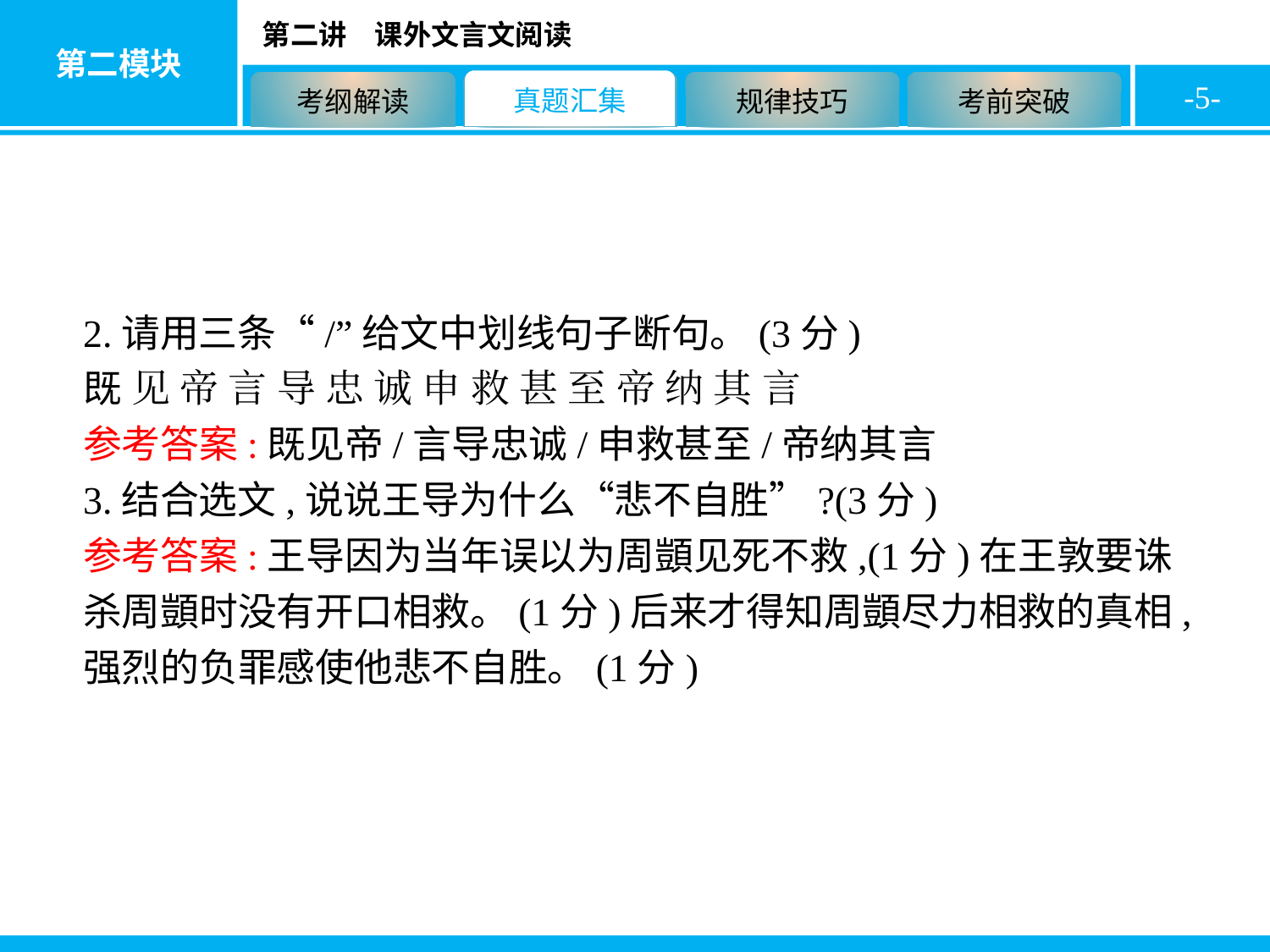

-5-
2.请用三条“/”给文中划线句子断句。(3分)
既 见 帝 言 导 忠 诚 申 救 甚 至 帝 纳 其 言
参考答案:既见帝/言导忠诚/申救甚至/帝纳其言
3.结合选文,说说王导为什么“悲不自胜”?(3分)
参考答案:王导因为当年误以为周顗见死不救,(1分)在王敦要诛杀周顗时没有开口相救。(1分)后来才得知周顗尽力相救的真相,强烈的负罪感使他悲不自胜。(1分)